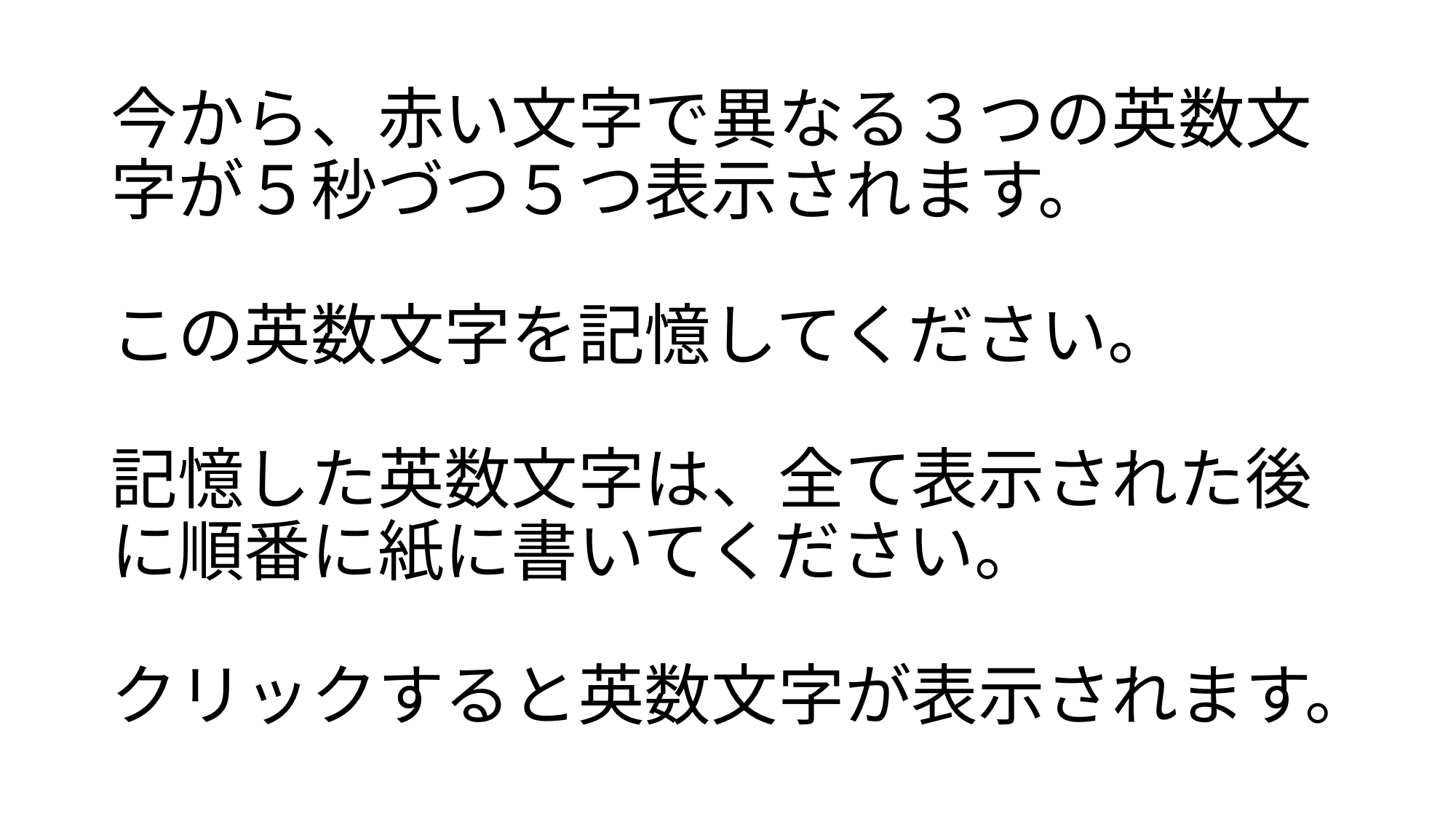

今から、赤い文字で異なる３つの英数文字が５秒づつ５つ表示されます。
この英数文字を記憶してください。
記憶した英数文字は、全て表示された後に順番に紙に書いてください。
クリックすると英数文字が表示されます。